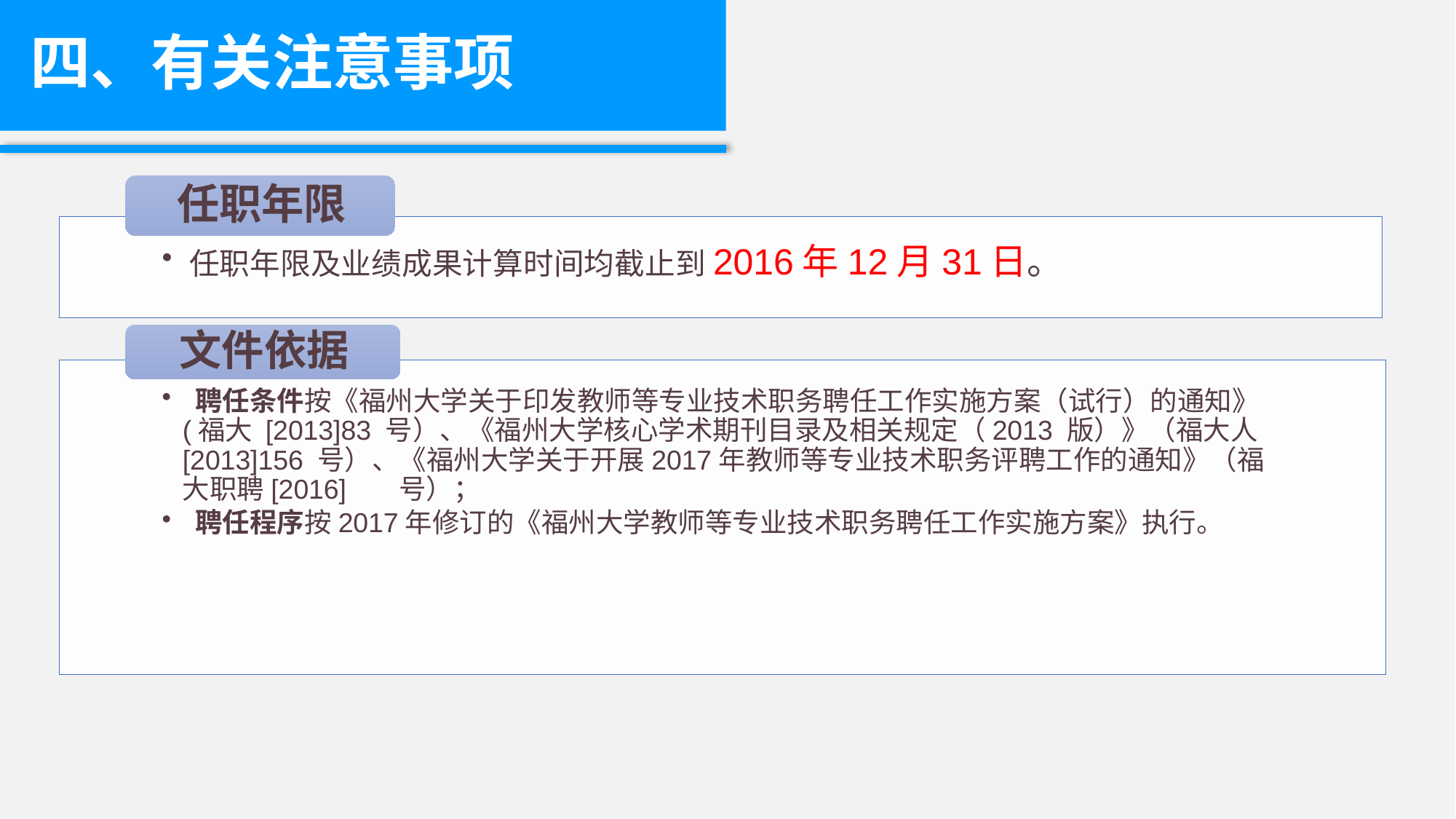

四、有关注意事项
任职年限及业绩成果计算时间均截止到2016年12月31日。
任职年限
 聘任条件按《福州大学关于印发教师等专业技术职务聘任工作实施方案（试行）的通知》(福大 [2013]83 号）、《福州大学核心学术期刊目录及相关规定（2013 版）》（福大人[2013]156 号）、《福州大学关于开展2017年教师等专业技术职务评聘工作的通知》（福大职聘[2016]      号）；
 聘任程序按2017年修订的《福州大学教师等专业技术职务聘任工作实施方案》执行。

文件依据